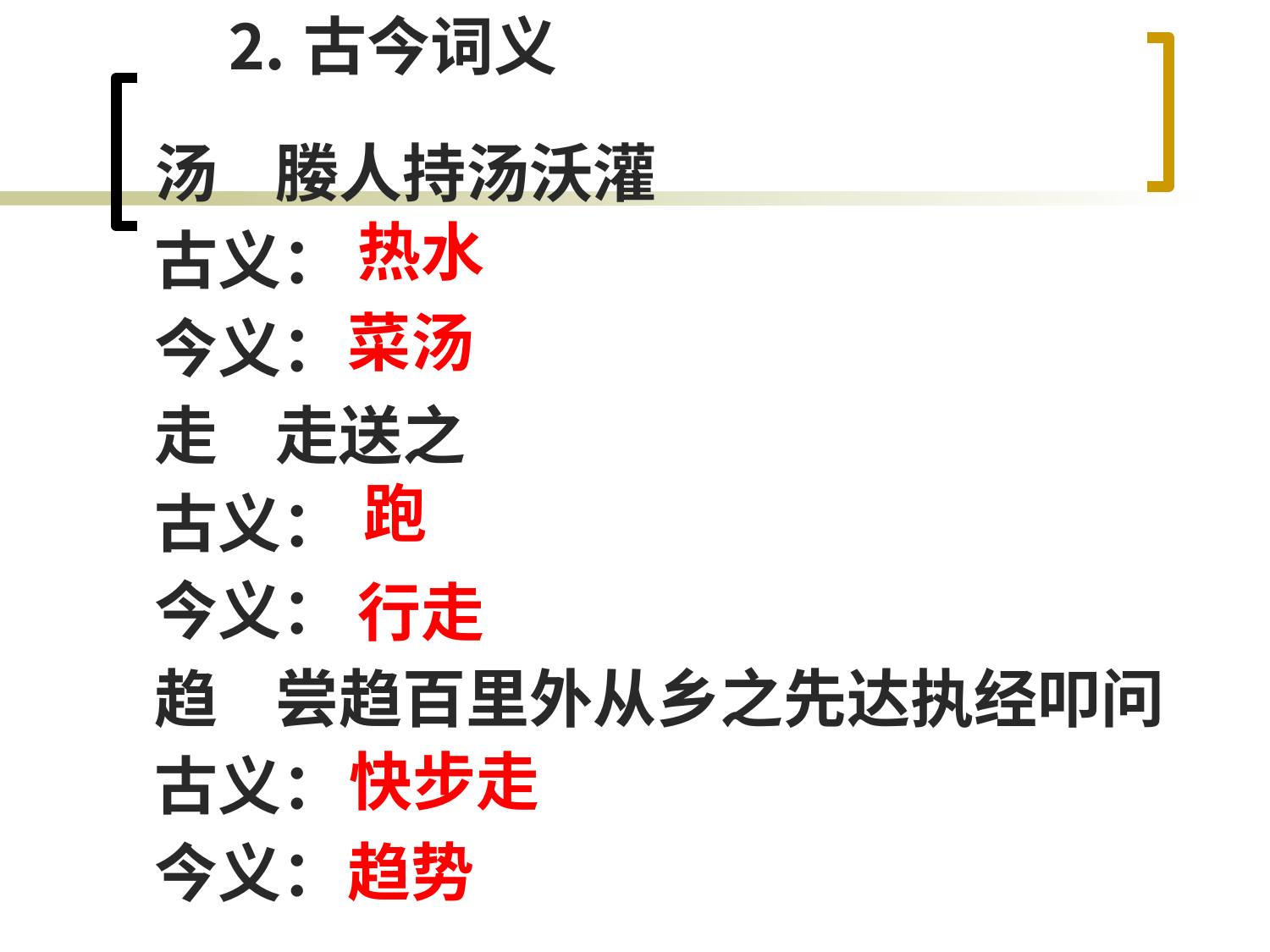

⒉古今词义
汤    媵人持汤沃灌
古义：
今义：
走    走送之
古义：
今义：
趋    尝趋百里外从乡之先达执经叩问
古义：
今义：
热水
菜汤
跑
行走
快步走
趋势